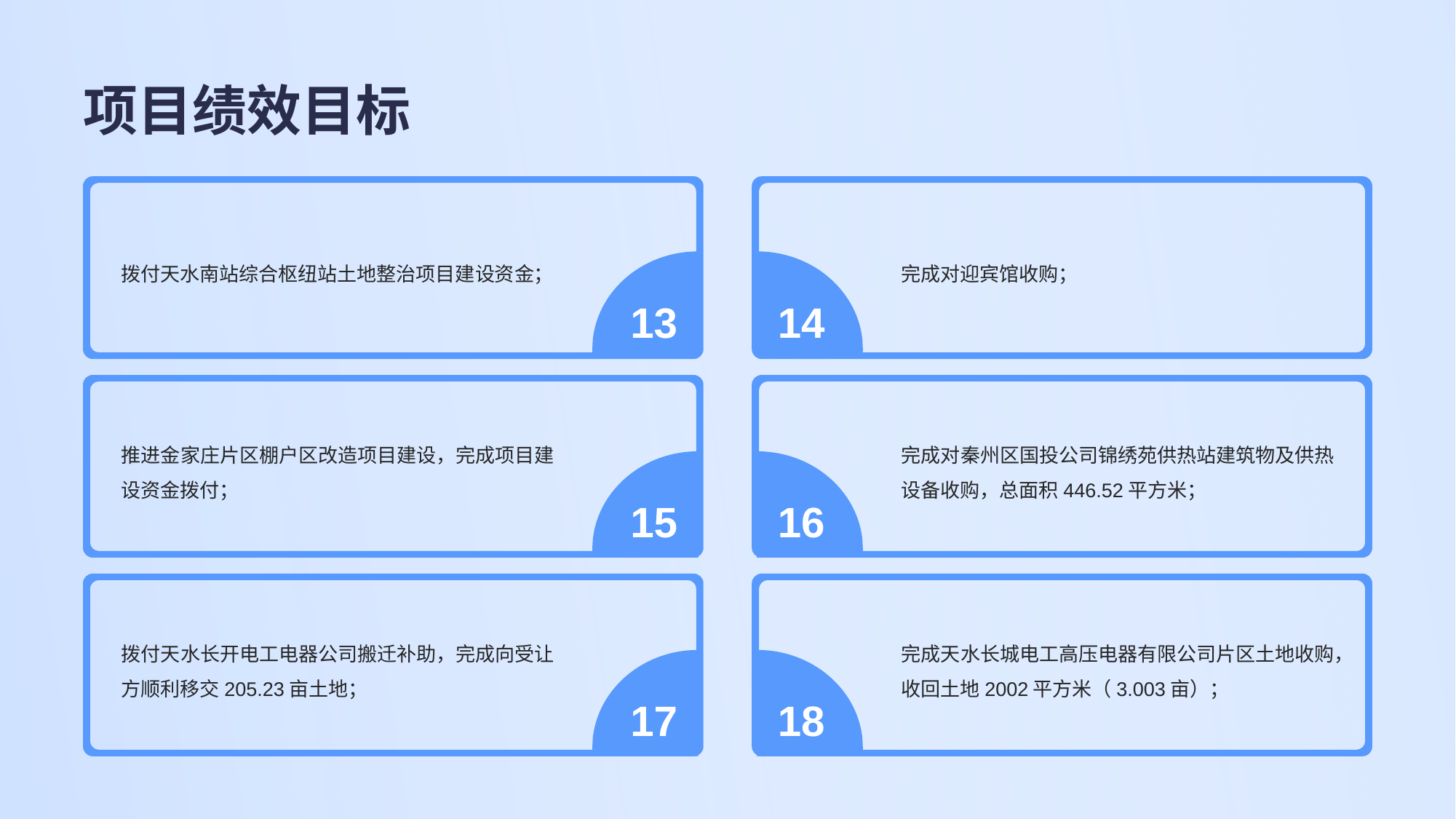

# 项目绩效目标
拨付天水南站综合枢纽站土地整治项目建设资金；
完成对迎宾馆收购；
13
14
推进金家庄片区棚户区改造项目建设，完成项目建设资金拨付；
完成对秦州区国投公司锦绣苑供热站建筑物及供热设备收购，总面积446.52平方米；
15
16
拨付天水长开电工电器公司搬迁补助，完成向受让方顺利移交205.23亩土地；
完成天水长城电工高压电器有限公司片区土地收购，收回土地2002平方米（3.003亩）；
17
18